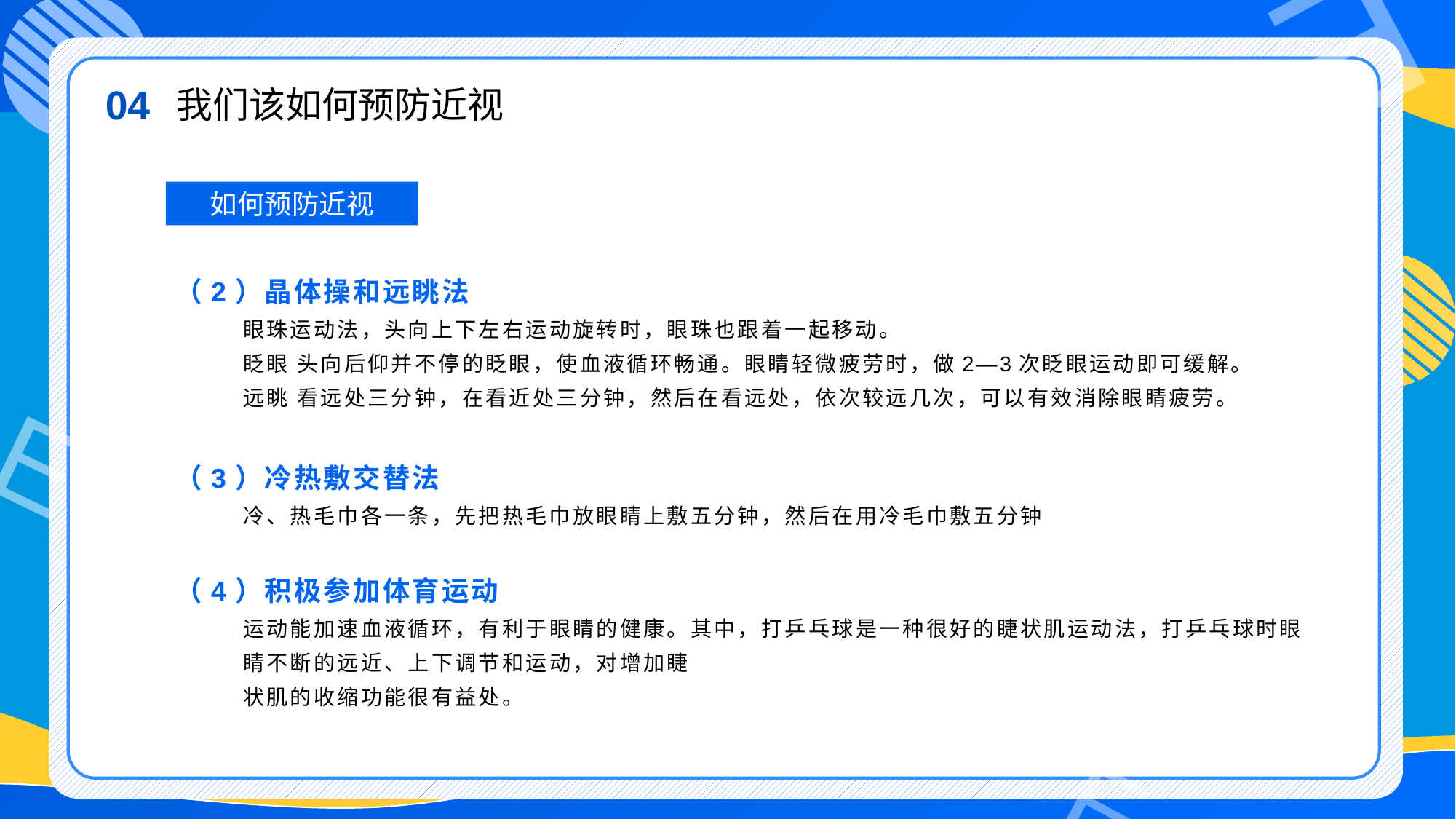

04
我们该如何预防近视
如何预防近视
（2）晶体操和远眺法
         眼珠运动法，头向上下左右运动旋转时，眼珠也跟着一起移动。
         眨眼 头向后仰并不停的眨眼，使血液循环畅通。眼睛轻微疲劳时，做2—3次眨眼运动即可缓解。
         远眺 看远处三分钟，在看近处三分钟，然后在看远处，依次较远几次，可以有效消除眼睛疲劳。

（3）冷热敷交替法
         冷、热毛巾各一条，先把热毛巾放眼睛上敷五分钟，然后在用冷毛巾敷五分钟

（4）积极参加体育运动
         运动能加速血液循环，有利于眼睛的健康。其中，打乒乓球是一种很好的睫状肌运动法，打乒乓球时眼
         睛不断的远近、上下调节和运动，对增加睫
         状肌的收缩功能很有益处。